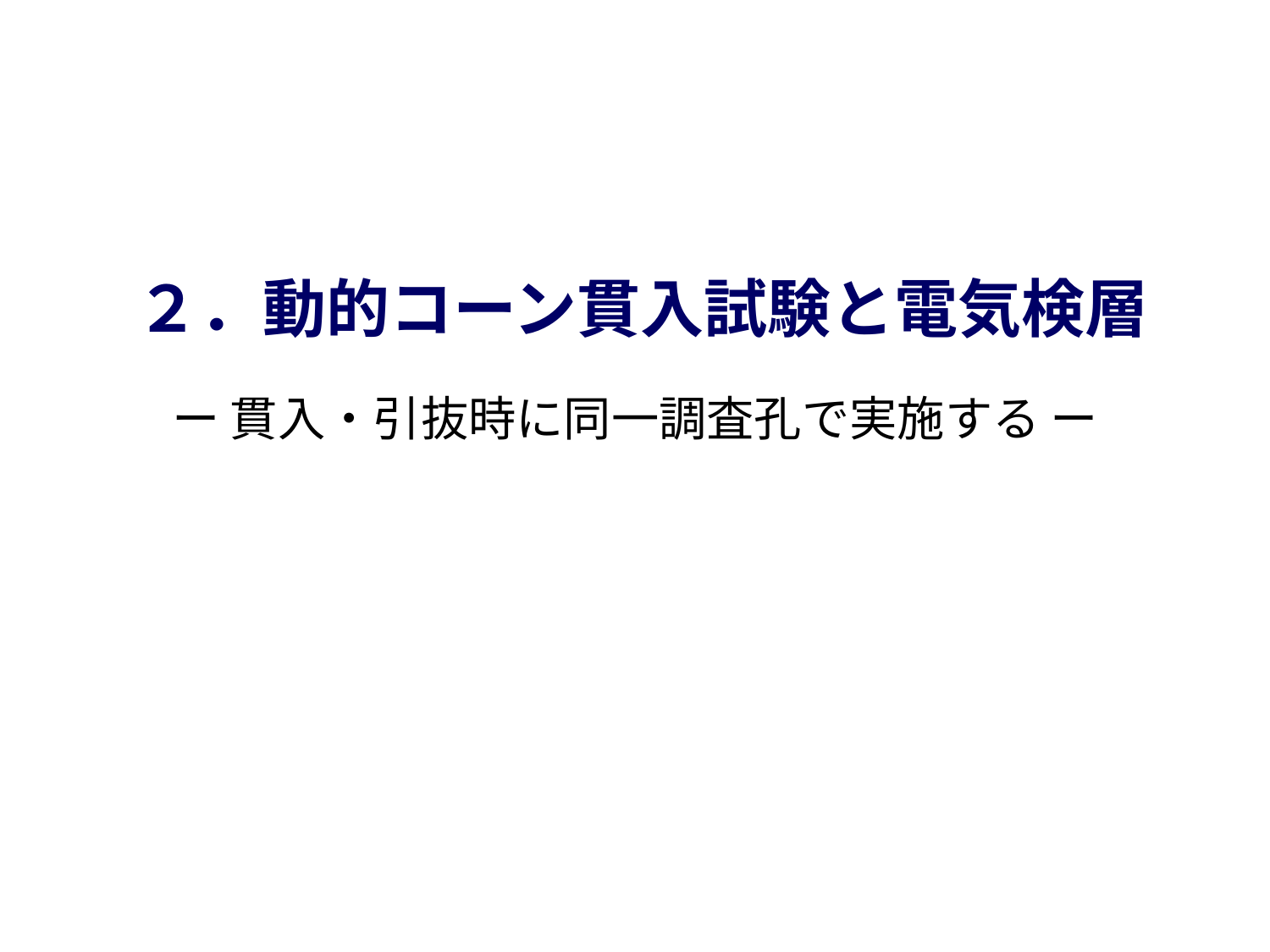

２．動的コーン貫入試験と電気検層
ー 貫入・引抜時に同一調査孔で実施する ー